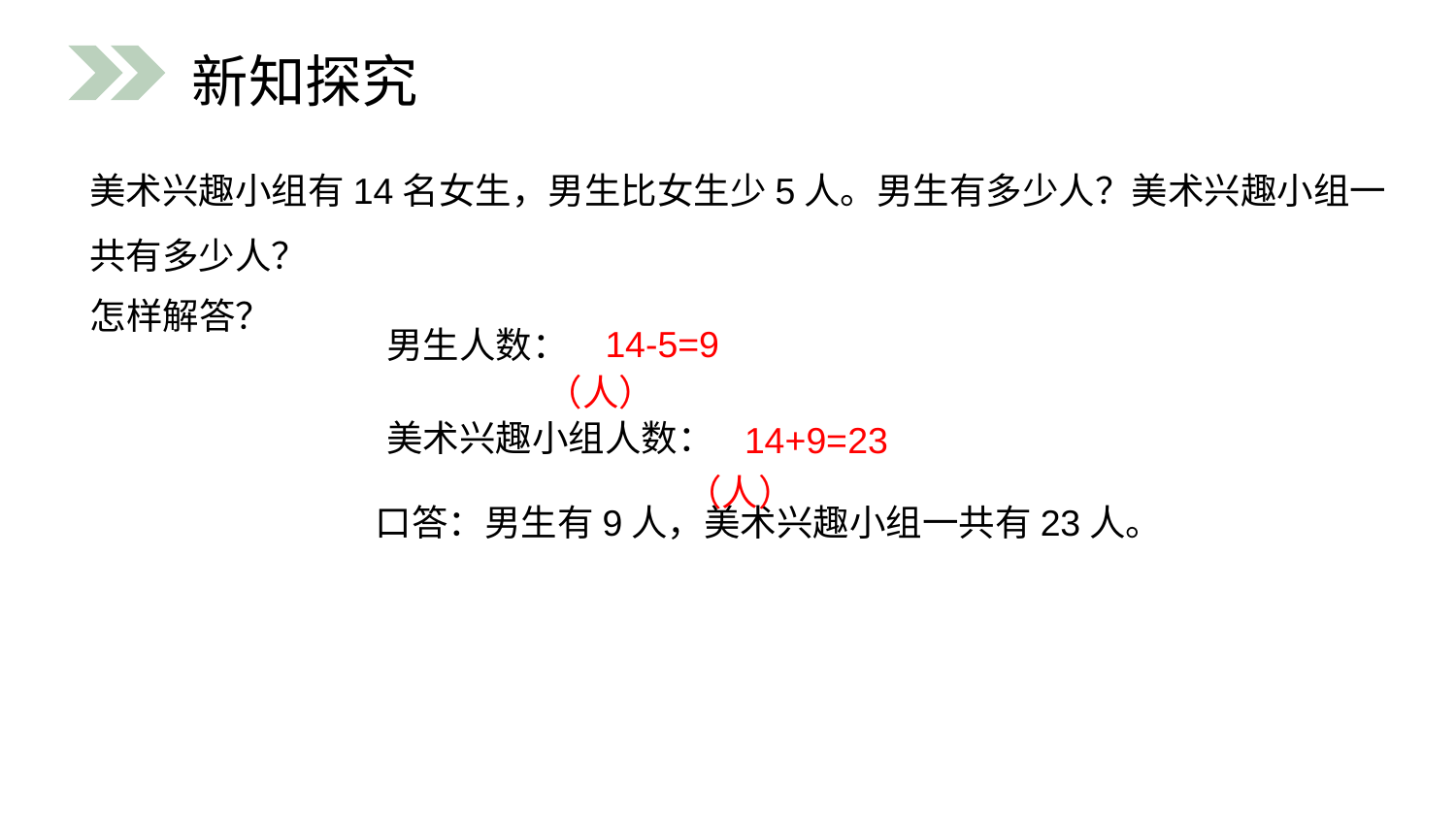

新知探究
美术兴趣小组有14名女生，男生比女生少5人。男生有多少人？美术兴趣小组一共有多少人？
怎样解答？
男生人数：
14-5=9（人）
美术兴趣小组人数：
14+9=23（人）
口答：男生有9人，美术兴趣小组一共有23人。